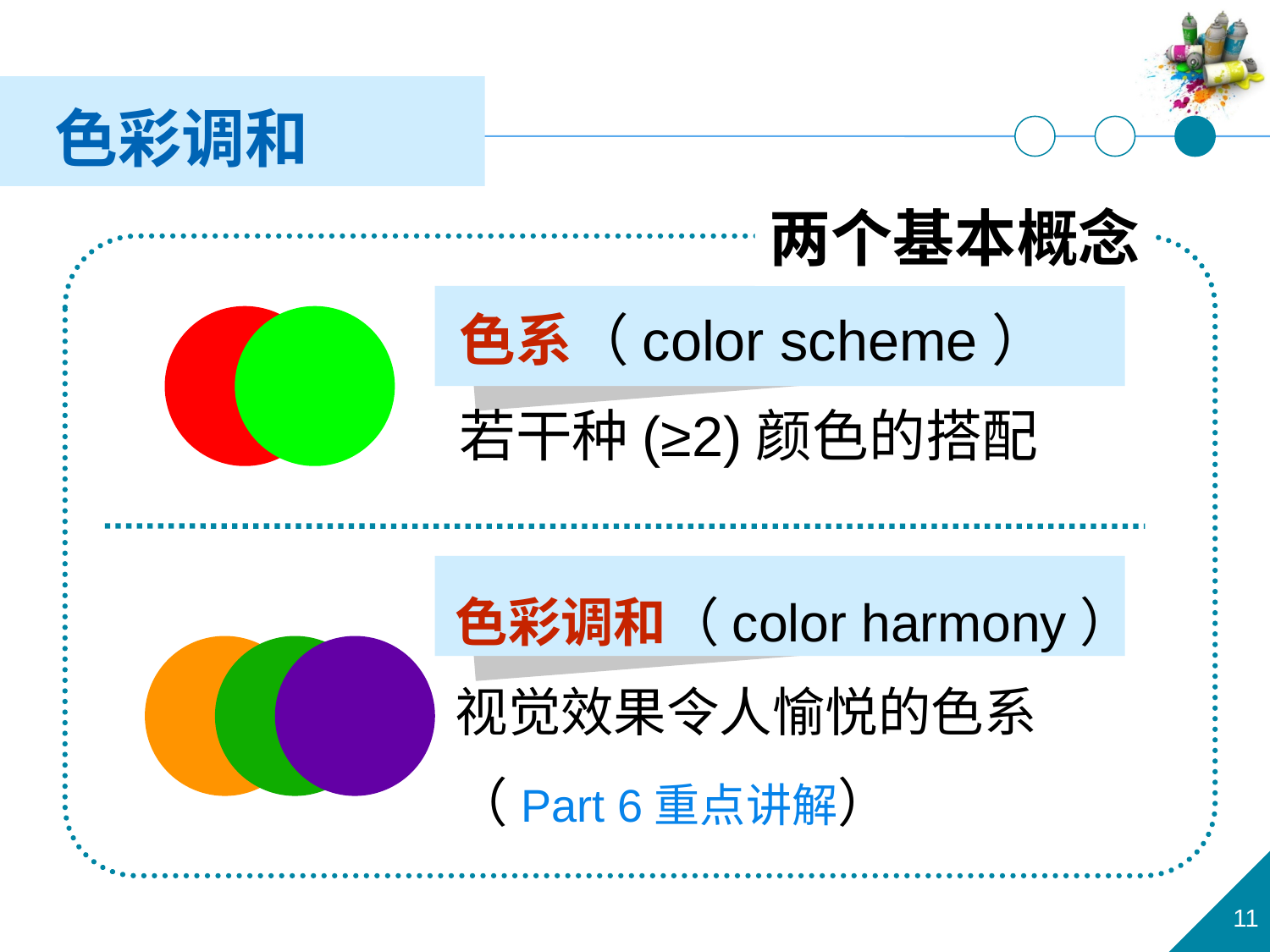

色彩调和

两个基本概念

色系（color scheme）
若干种(≥2)颜色的搭配

色彩调和（color harmony）
视觉效果令人愉悦的色系
（Part 6重点讲解）
11